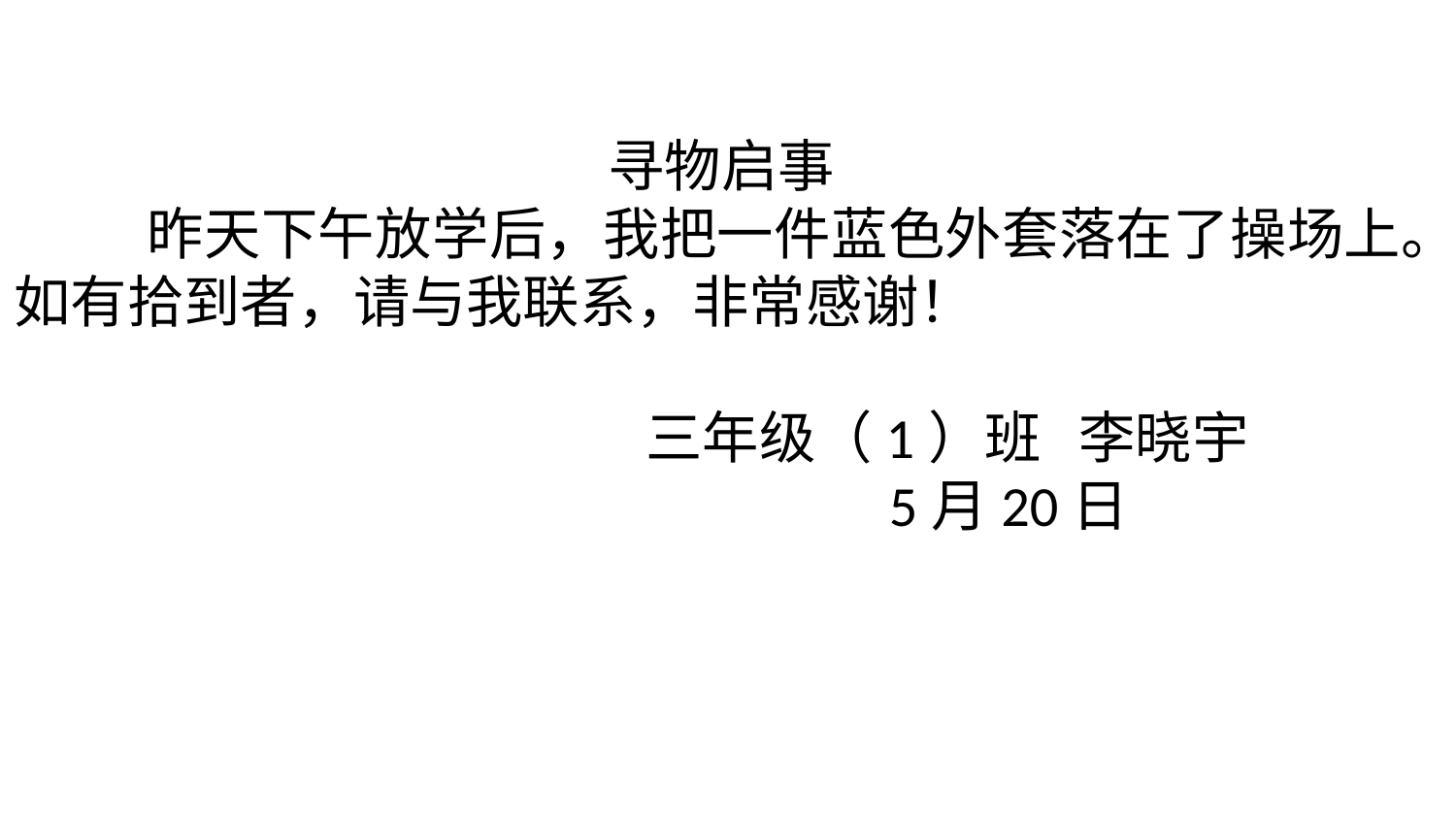

寻物启事
         昨天下午放学后，我把一件蓝色外套落在了操场上。如有拾到者，请与我联系，非常感谢！

                                                 三年级（1）班   李晓宇
                                                                    5月20日